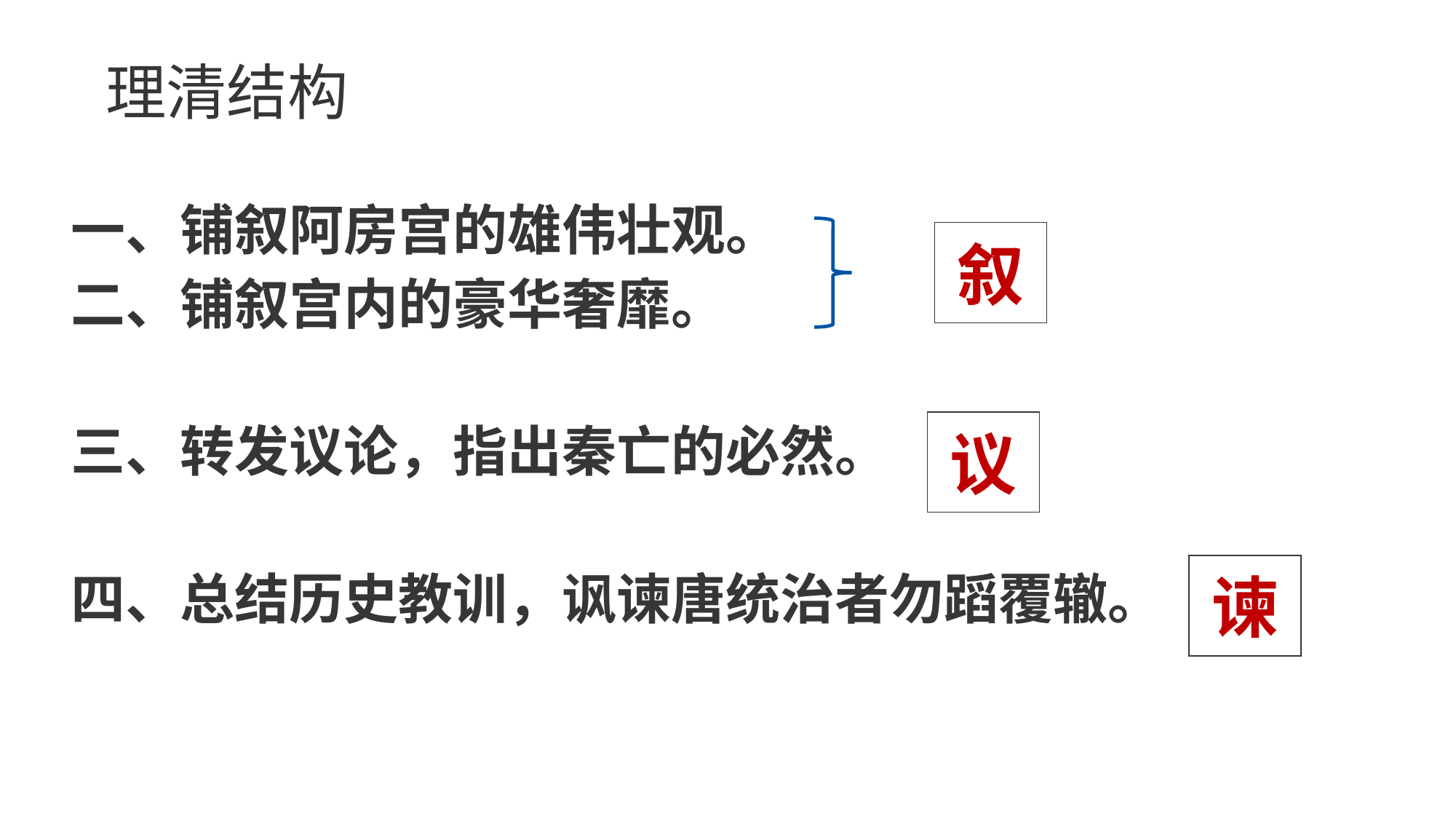

理清结构
一、铺叙阿房宫的雄伟壮观。
二、铺叙宫内的豪华奢靡。

三、转发议论，指出秦亡的必然。

四、总结历史教训，讽谏唐统治者勿蹈覆辙。

叙
议
谏